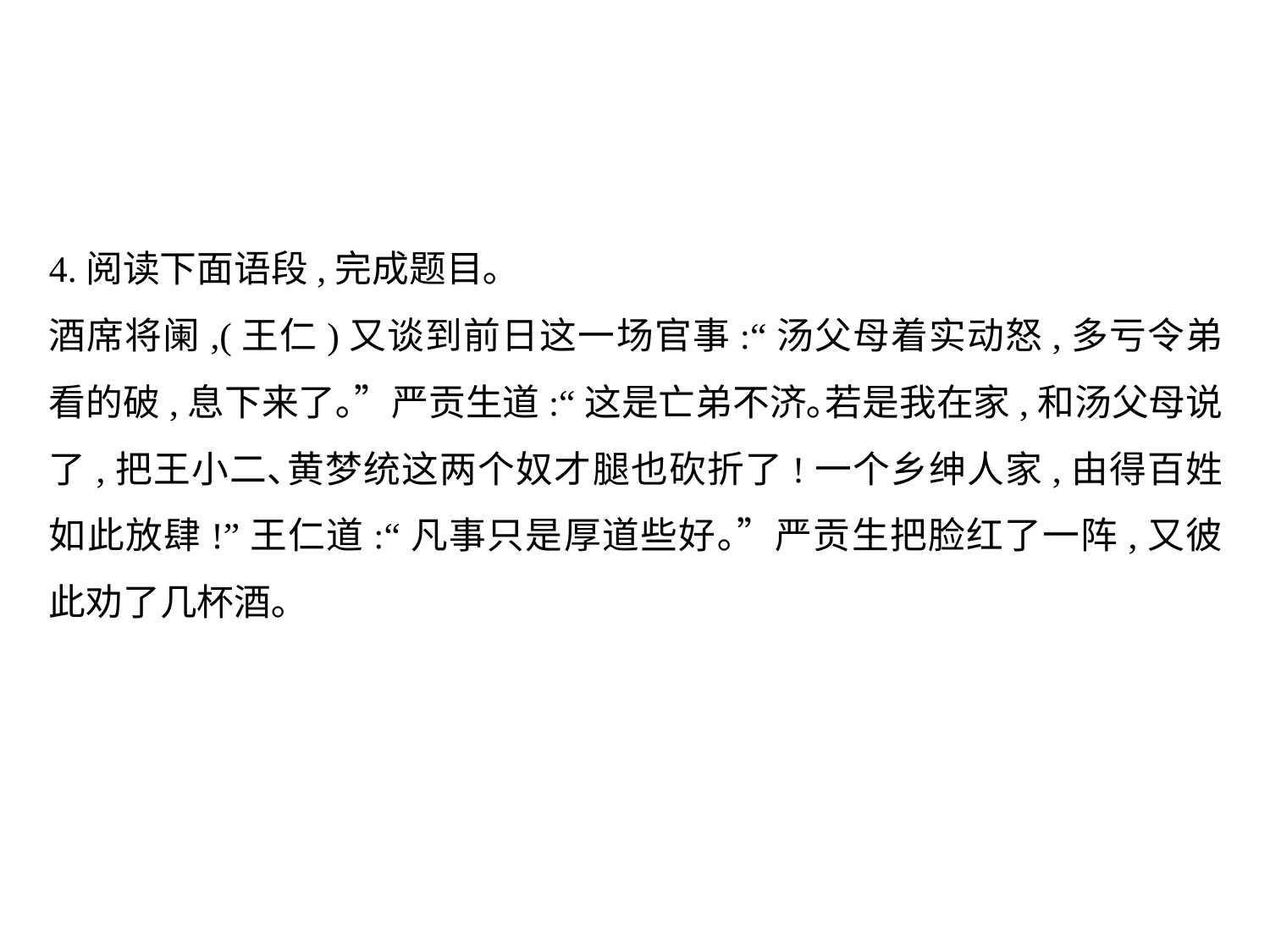

4.阅读下面语段,完成题目｡
酒席将阑,(王仁)又谈到前日这一场官事:“汤父母着实动怒,多亏令弟看的破,息下来了｡”严贡生道:“这是亡弟不济｡若是我在家,和汤父母说了,把王小二､黄梦统这两个奴才腿也砍折了!一个乡绅人家,由得百姓如此放肆!”王仁道:“凡事只是厚道些好｡”严贡生把脸红了一阵,又彼此劝了几杯酒｡